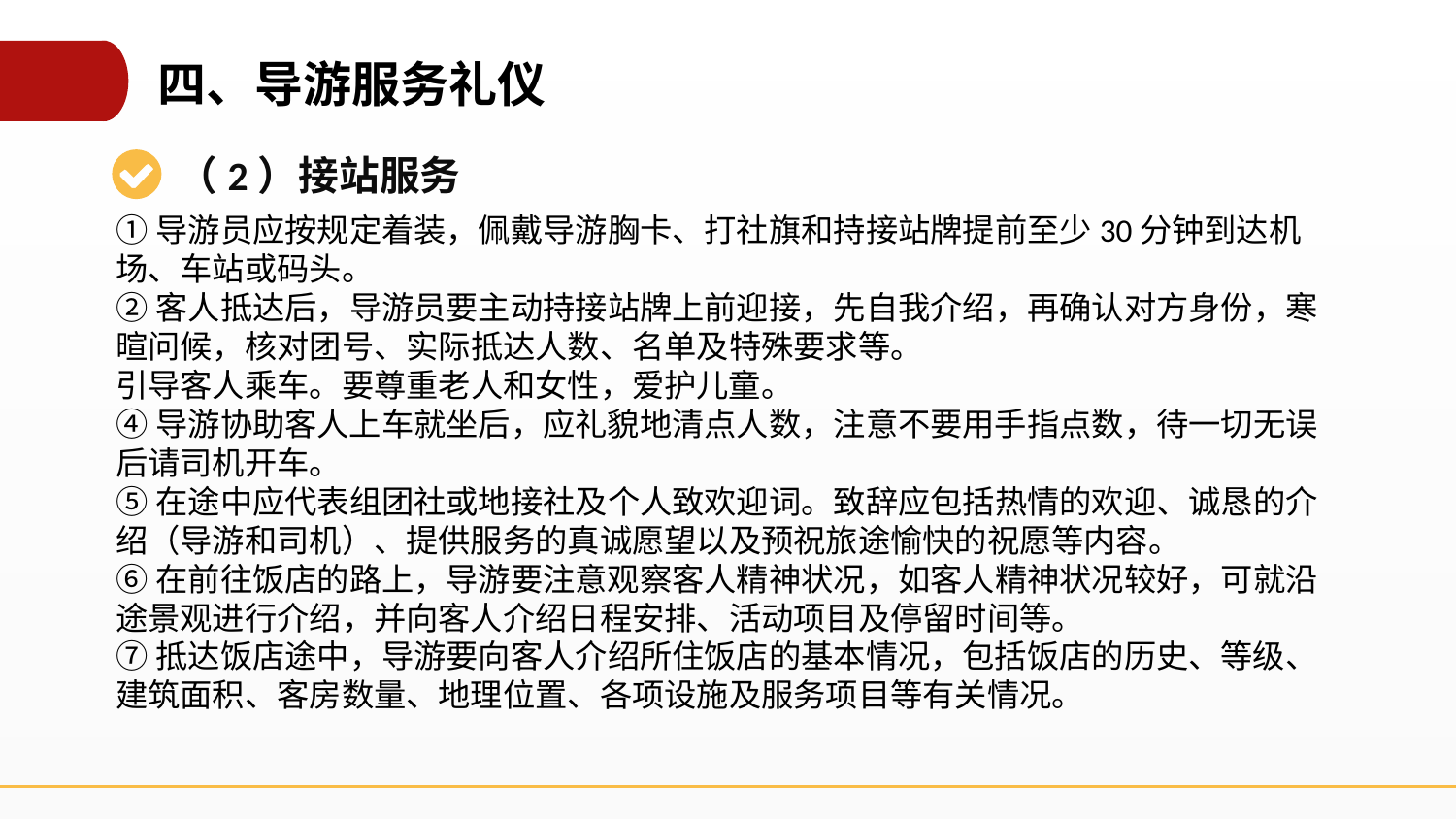

四、导游服务礼仪

（2）接站服务
①导游员应按规定着装，佩戴导游胸卡、打社旗和持接站牌提前至少30分钟到达机场、车站或码头。
②客人抵达后，导游员要主动持接站牌上前迎接，先自我介绍，再确认对方身份，寒暄问候，核对团号、实际抵达人数、名单及特殊要求等。
引导客人乘车。要尊重老人和女性，爱护儿童。
④导游协助客人上车就坐后，应礼貌地清点人数，注意不要用手指点数，待一切无误后请司机开车。
⑤在途中应代表组团社或地接社及个人致欢迎词。致辞应包括热情的欢迎、诚恳的介绍（导游和司机）、提供服务的真诚愿望以及预祝旅途愉快的祝愿等内容。
⑥在前往饭店的路上，导游要注意观察客人精神状况，如客人精神状况较好，可就沿途景观进行介绍，并向客人介绍日程安排、活动项目及停留时间等。
⑦抵达饭店途中，导游要向客人介绍所住饭店的基本情况，包括饭店的历史、等级、建筑面积、客房数量、地理位置、各项设施及服务项目等有关情况。